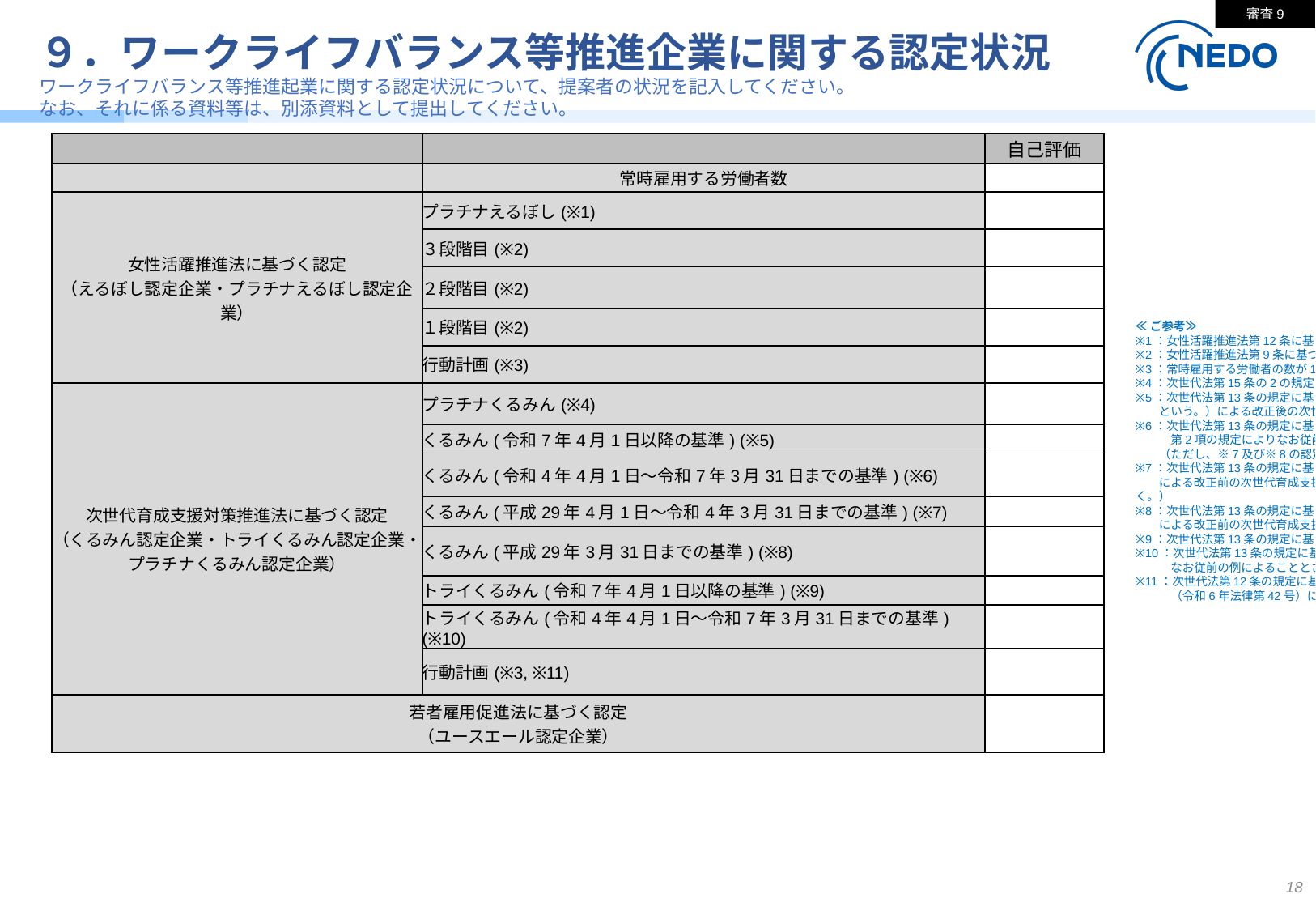

審査9
# ９．ワークライフバランス等推進企業に関する認定状況
ワークライフバランス等推進起業に関する認定状況について、提案者の状況を記入してください。
なお、それに係る資料等は、別添資料として提出してください。
|  |  | 自己評価 |
| --- | --- | --- |
|  | 常時雇用する労働者数 |  |
| 女性活躍推進法に基づく認定 （えるぼし認定企業・プラチナえるぼし認定企業） | プラチナえるぼし(※1) |  |
|  | ３段階目(※2) |  |
|  | ２段階目(※2) |  |
|  | １段階目(※2) |  |
|  | 行動計画(※3) |  |
| 次世代育成支援対策推進法に基づく認定 （くるみん認定企業・トライくるみん認定企業・プラチナくるみん認定企業） | プラチナくるみん(※4) |  |
|  | くるみん(令和7年4月1日以降の基準) (※5) |  |
|  | くるみん(令和4年4月1日～令和7年3月31日までの基準) (※6) |  |
|  | くるみん(平成29年4月1日～令和4年3月31日までの基準) (※7) |  |
|  | くるみん(平成29年3月31日までの基準) (※8) |  |
|  | トライくるみん(令和7年4月1日以降の基準) (※9) |  |
|  | トライくるみん(令和4年4月1日～令和7年3月31日までの基準) (※10) |  |
|  | 行動計画(※3, ※11) |  |
| 若者雇用促進法に基づく認定 （ユースエール認定企業） |  |  |
≪ご参考≫
※1：女性活躍推進法第12条に基づく認定
※2：女性活躍推進法第9条に基づく認定。なお、労働時間等の働き方に係る基準は満たすことが必要。
※3：常時雇用する労働者の数が100人以下の事業主に限る（計画期間が満了していない行動計画を策定している場合のみ）。
※4：次世代法第15条の2の規定に基づく認定
※5：次世代法第13条の規定に基づく認定のうち、次世代育成支援対策推進法施行規則の一部を改正する省令（令和6年厚生労働省令第146号。以下「令和6年改正省令」
　　という。）による改正後の次世代育成支援対策推進法施行規則（以下「新施行規則」という。）第4条第1項第1号及び第2号の基準による認定
※6：次世代法第13条の規定に基づく認定のうち、令和6年改正省令による改正前の次世代育成支援対策推進法施行規則第4条第1項第1号及び第2号又は令和6年改正省令附則第2条
　　　第2項の規定によりなお従前の例によることとされた令和6年改正省令による改正前の次世代育成支援対策推進法施行規則第4条第1項第1号及び第2号の基準による認定
　　（ただし、※7及び※8の認定を除く。）
※7：次世代法第13条の規定に基づく認定のうち、次世代育成支援対策推進法施行規則の一部を改正する省令（令和3年厚生労働省令第185号。以下「令和3年改正省令」という。）
　　による改正前の次世代育成支援対策推進法施行規則第4条又は令和3年改正省令附則第2条第2項の規定によりなお従前の例によることとされた令和3年改正省令による改正前の次世代育成支援対策推進法施行規則第4条の基準による認定（ただし、※8の認定を除く。）
※8：次世代法第13条の規定に基づく認定のうち、次世代育成支援対策推進法施行規則等の一部を改正する省令（平成29年厚生労働省令第31号。以下「平成29年改正省令」という。）
　　による改正前の次世代育成支援対策推進法施行規則第4条又は平成29年改正省令附則第2条第3項の規定によりなお従前の例によることとされた平成29年改正省令による改正前の次世代育成支援対策推進法施行規則第4条の基準による認定
※9：次世代法第13条の規定に基づく認定のうち、新施行規則第4条第1項第3号及び第4号の基準による認定
※10：次世代法第13条の規定に基づく認定のうち、令和6年改正省令による改正前の次世代育成支援対策推進法施行規則第4条第1項第3号及び第4号又は令和6年改正省令附則第2条第2項の規定により
　　　なお従前の例によることとされた令和6年改正省令による改正前の次世代育成支援対策推進法施行規則第4条第1項第3号及び第4号の基準による認定
※11：次世代法第12条の規定に基づく一般事業主行動計画のうち、育児休業、介護休業等育児又は家族介護を行う労働者の福祉に関する法律及び次世代育成支援対策推進法の一部を改正する法律
　　　（令和6年法律第42号）による改正後の次世代法第12条第5項の規定に基づき令和7年4月1日以後に策定又は変更を行ったもの
18